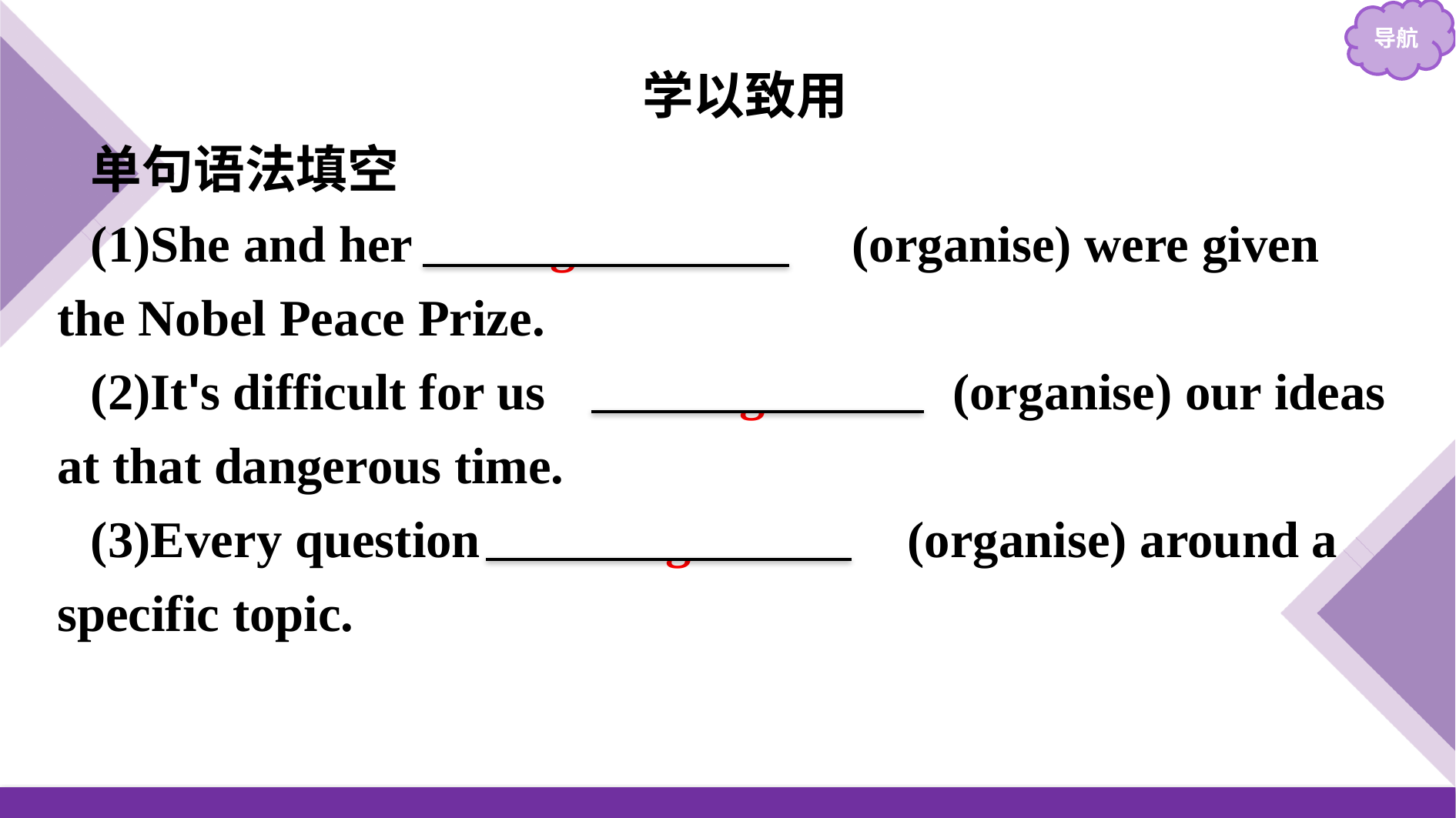

学以致用
单句语法填空
(1)She and her 　organisation　(organise) were given the Nobel Peace Prize.
(2)It's difficult for us 　to organise　(organise) our ideas at that dangerous time.
(3)Every question 　is organised　(organise) around a specific topic.